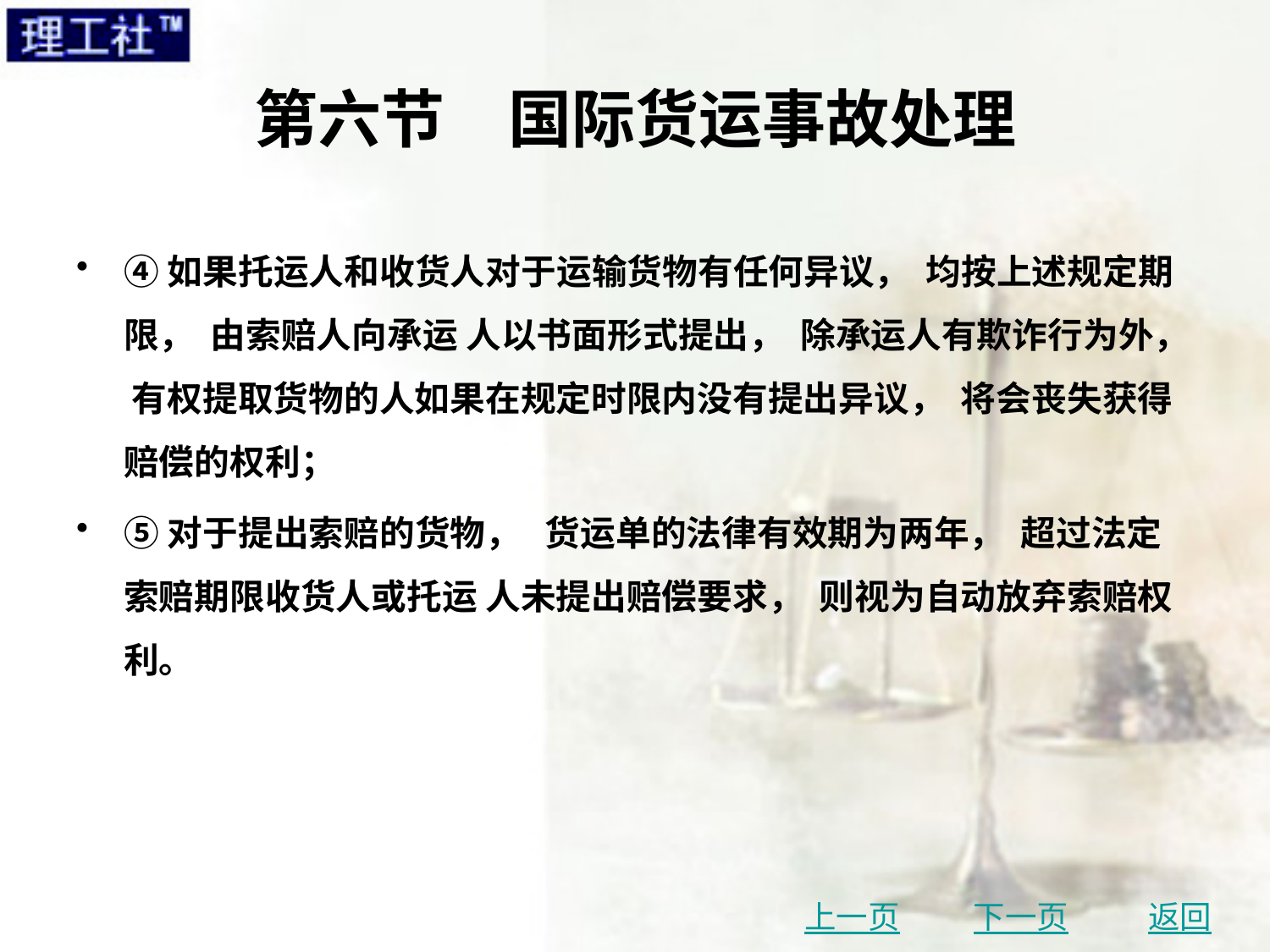

# 第六节　国际货运事故处理
④如果托运人和收货人对于运输货物有任何异议，  均按上述规定期限，  由索赔人向承运 人以书面形式提出，  除承运人有欺诈行为外，  有权提取货物的人如果在规定时限内没有提出异议，  将会丧失获得赔偿的权利；
⑤对于提出索赔的货物，   货运单的法律有效期为两年，  超过法定索赔期限收货人或托运 人未提出赔偿要求，  则视为自动放弃索赔权利。

上一页
下一页
返回